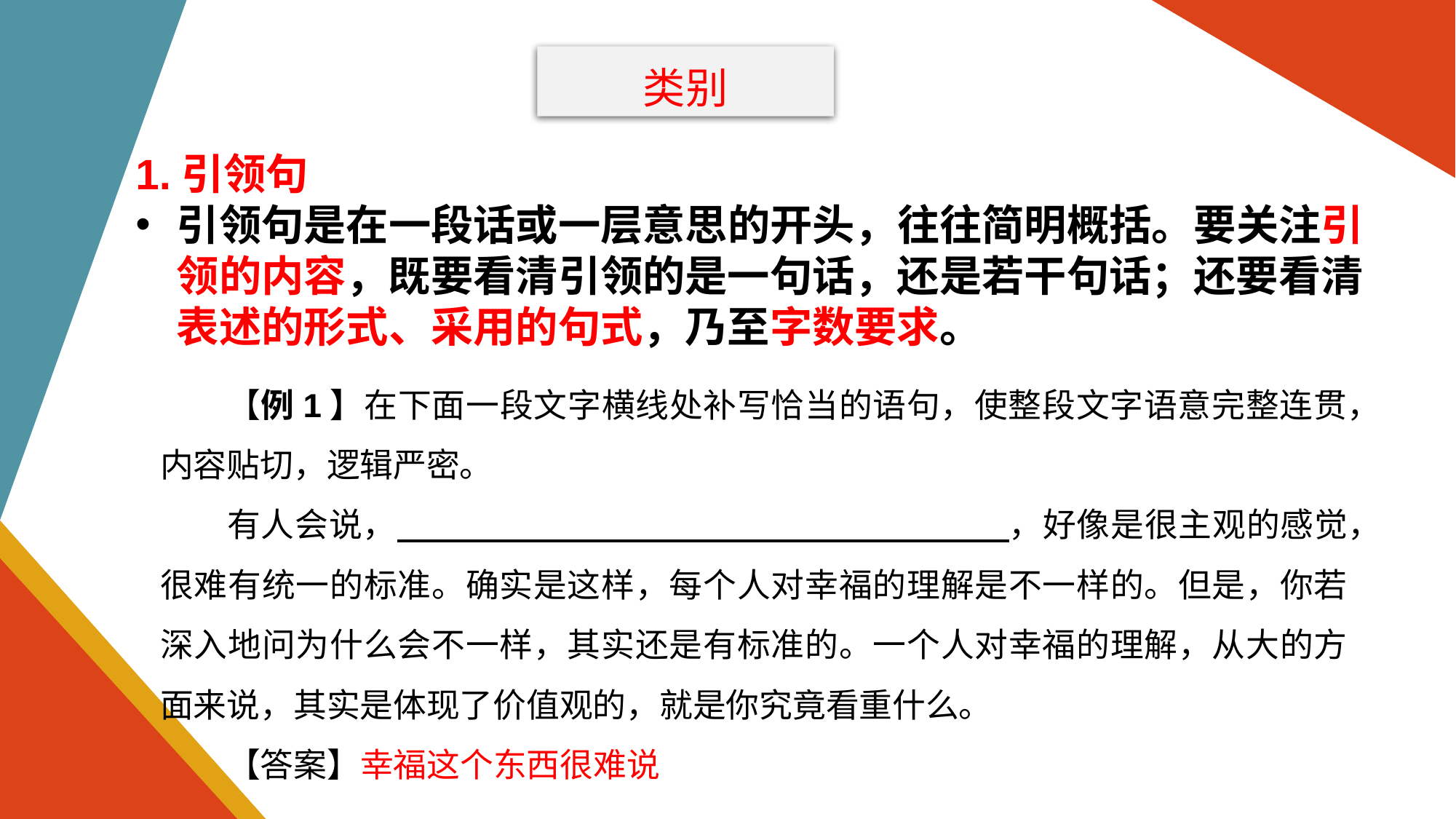

类别
1.引领句
引领句是在一段话或一层意思的开头，往往简明概括。要关注引领的内容，既要看清引领的是一句话，还是若干句话；还要看清表述的形式、采用的句式，乃至字数要求。
【例1】在下面一段文字横线处补写恰当的语句，使整段文字语意完整连贯，内容贴切，逻辑严密。
有人会说，　　　　　　　　　　　　　　　　　　，好像是很主观的感觉，很难有统一的标准。确实是这样，每个人对幸福的理解是不一样的。但是，你若深入地问为什么会不一样，其实还是有标准的。一个人对幸福的理解，从大的方面来说，其实是体现了价值观的，就是你究竟看重什么。
【答案】幸福这个东西很难说